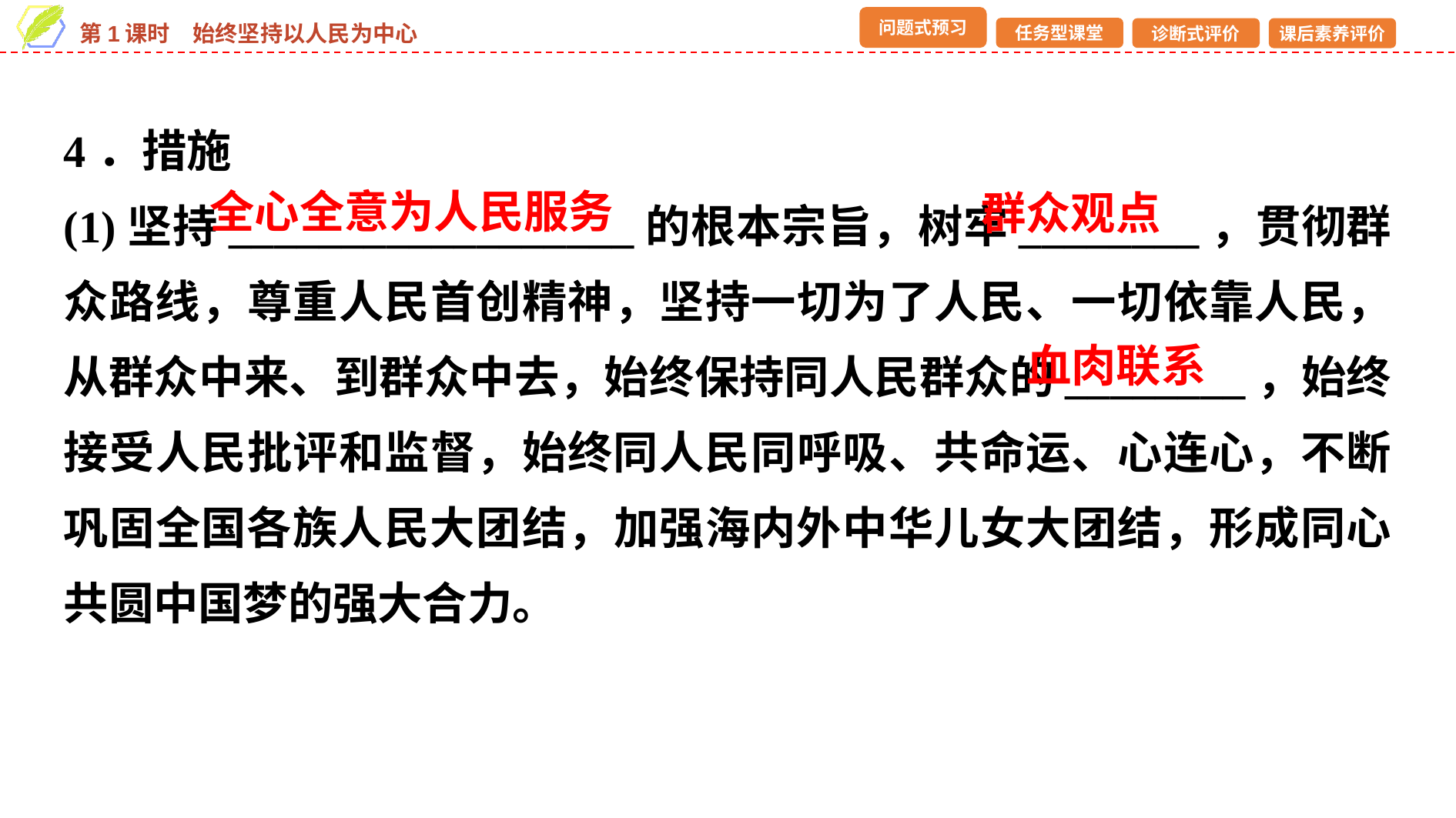

4．措施
(1)坚持__________________的根本宗旨，树牢________，贯彻群众路线，尊重人民首创精神，坚持一切为了人民、一切依靠人民，从群众中来、到群众中去，始终保持同人民群众的________，始终接受人民批评和监督，始终同人民同呼吸、共命运、心连心，不断巩固全国各族人民大团结，加强海内外中华儿女大团结，形成同心共圆中国梦的强大合力。
全心全意为人民服务
群众观点
血肉联系